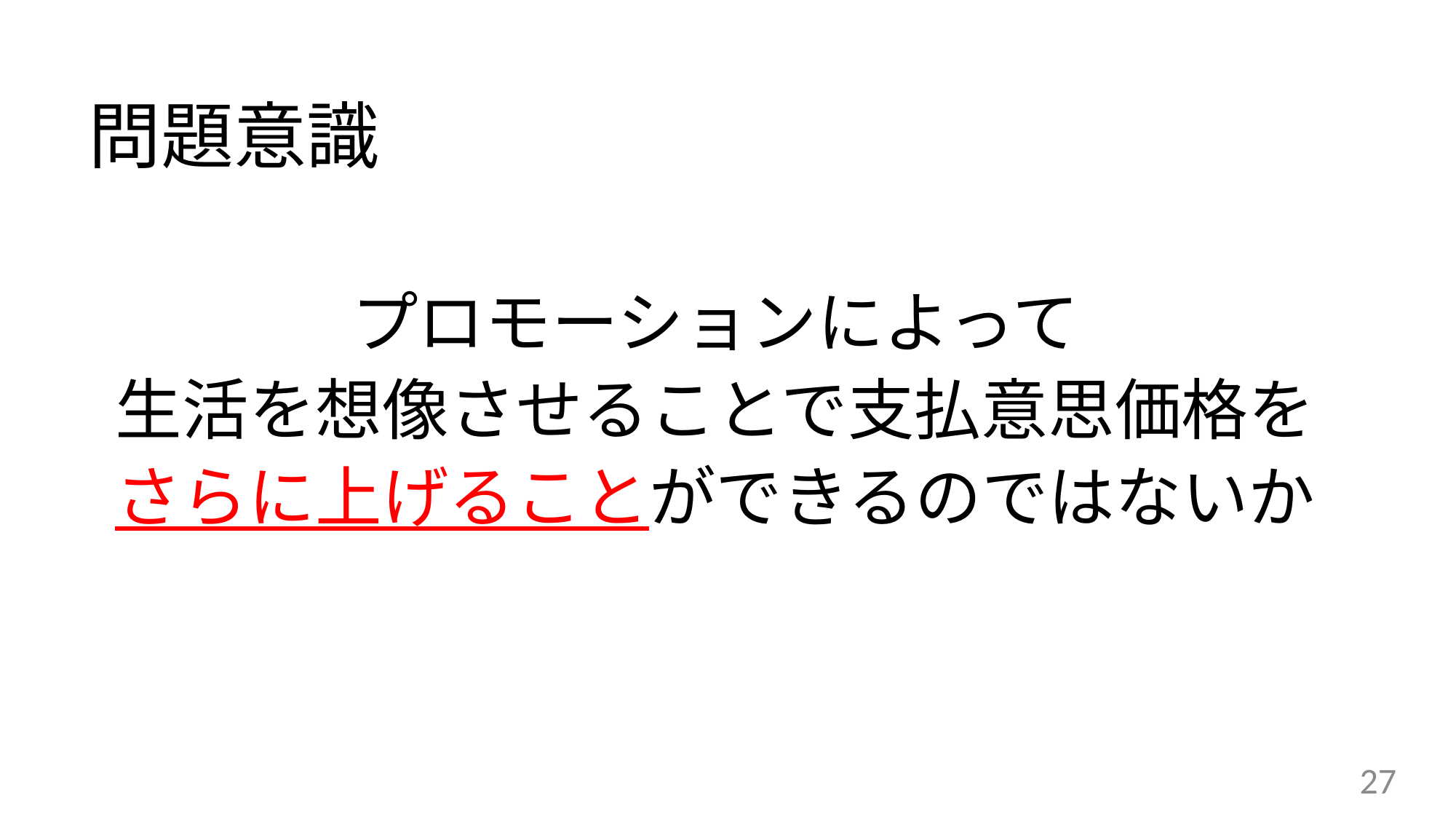

問題意識
プロモーションによって
生活を想像させることで支払意思価格を
さらに上げることができるのではないか
27